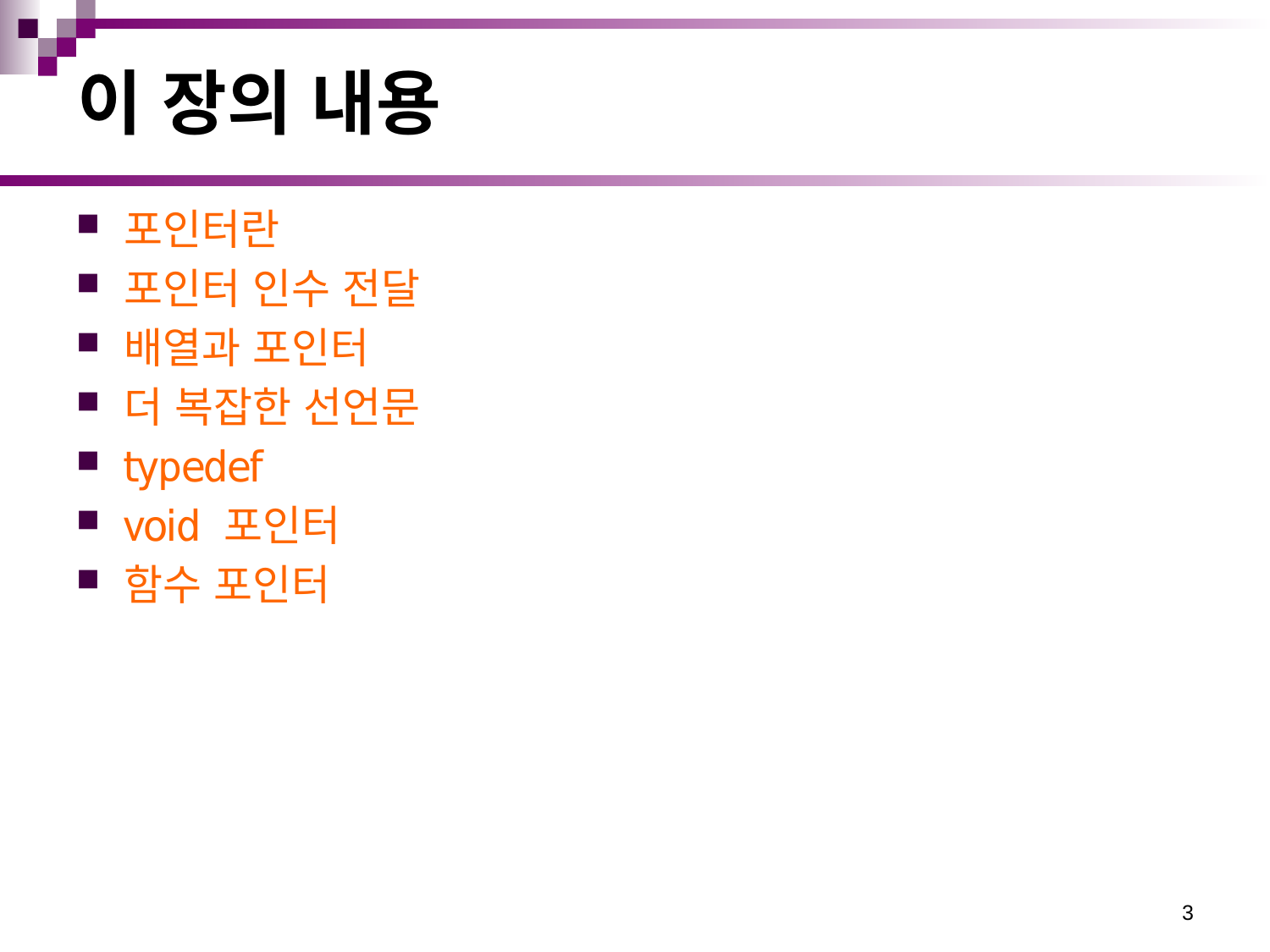

# 이 장의 내용
포인터란
포인터 인수 전달
배열과 포인터
더 복잡한 선언문
typedef
void 포인터
함수 포인터
3